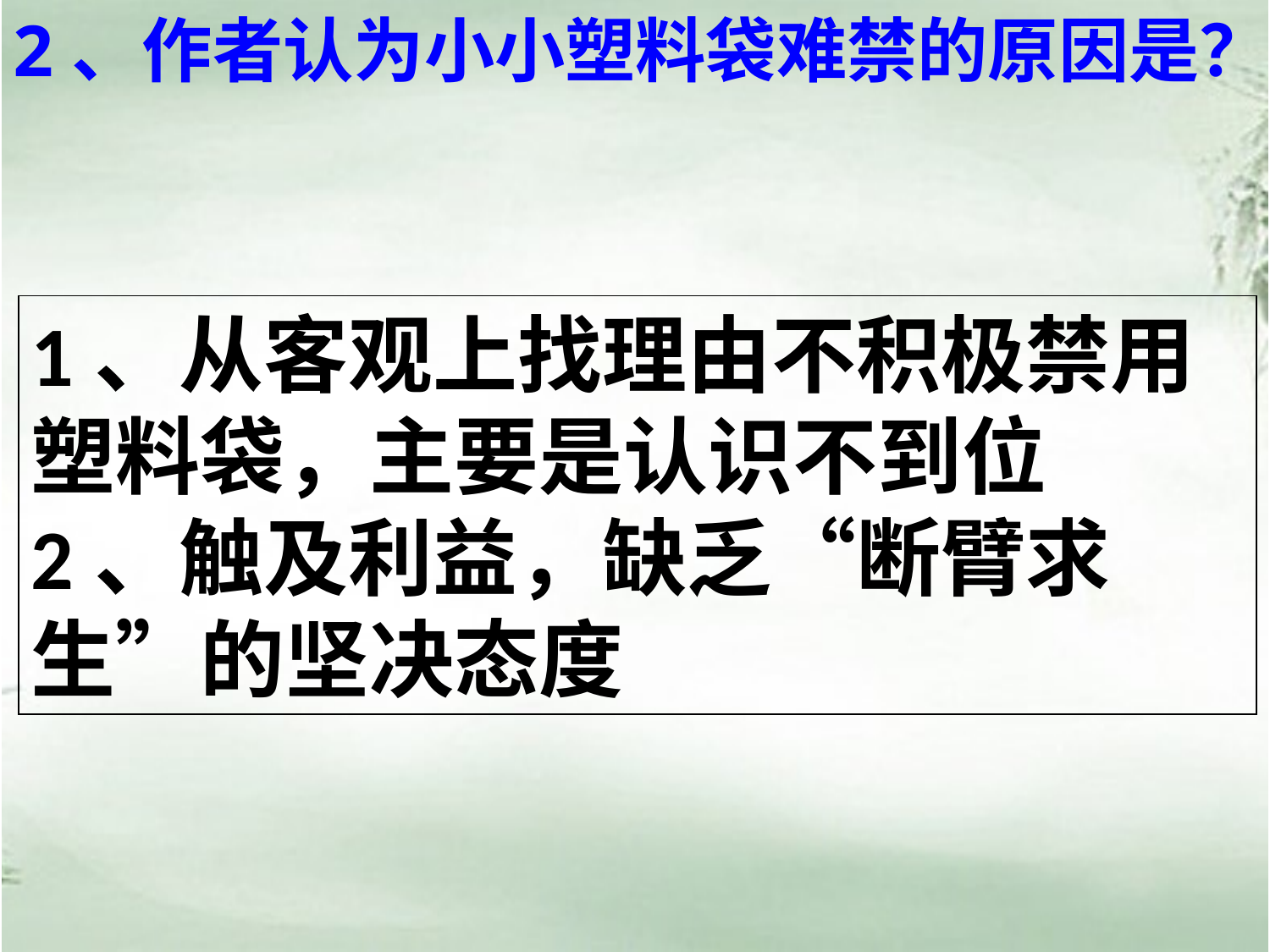

2、作者认为小小塑料袋难禁的原因是？

1、从客观上找理由不积极禁用塑料袋，主要是认识不到位
2、触及利益，缺乏“断臂求生”的坚决态度